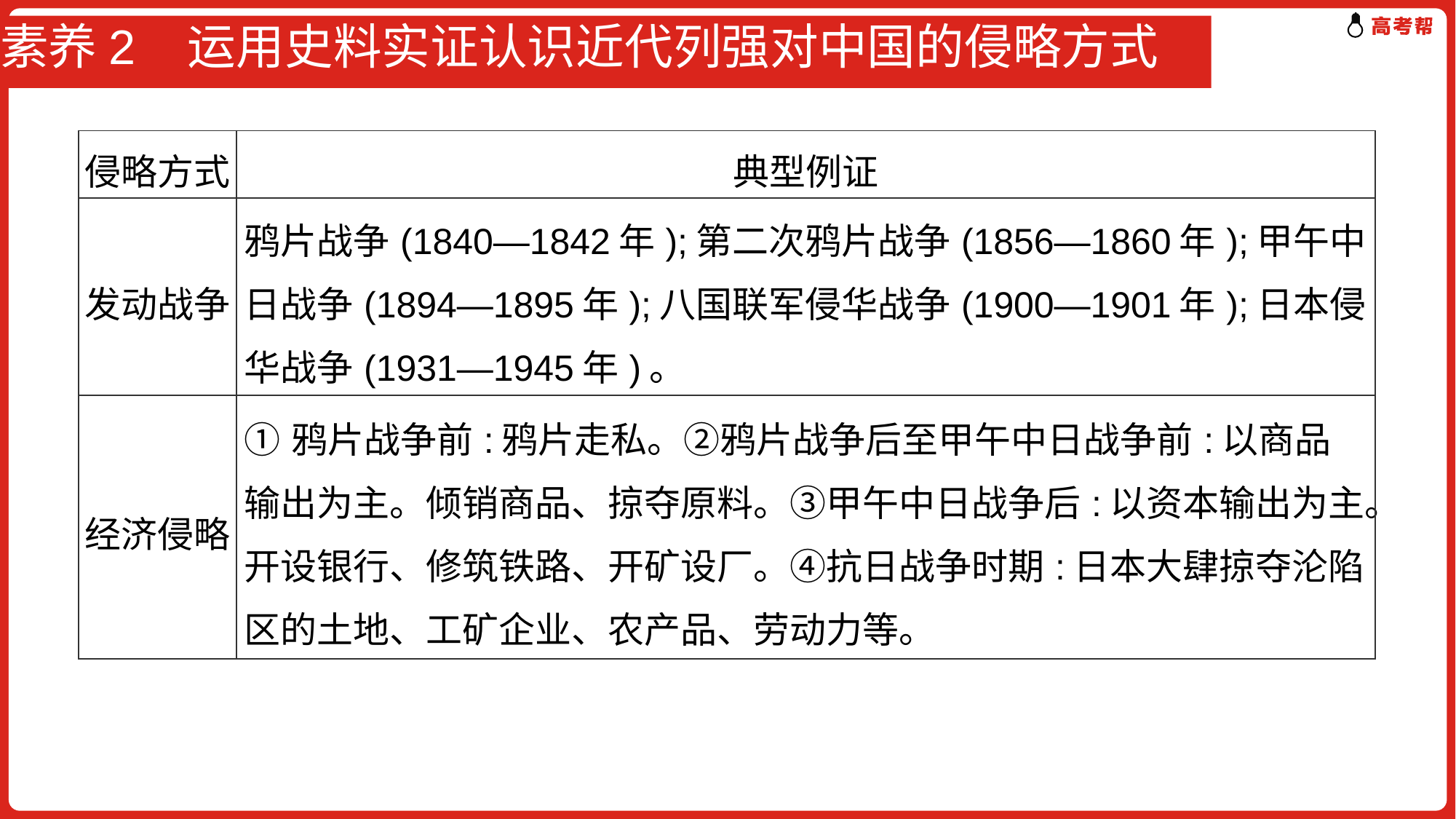

# 素养2   运用史料实证认识近代列强对中国的侵略方式
| 侵略方式 | 典型例证 |
| --- | --- |
| 发动战争 | 鸦片战争(1840—1842年);第二次鸦片战争(1856—1860年);甲午中日战争(1894—1895年);八国联军侵华战争(1900—1901年);日本侵华战争(1931—1945年)。 |
| 经济侵略 | ①鸦片战争前:鸦片走私。②鸦片战争后至甲午中日战争前:以商品输出为主。倾销商品、掠夺原料。③甲午中日战争后:以资本输出为主。开设银行、修筑铁路、开矿设厂。④抗日战争时期:日本大肆掠夺沦陷区的土地、工矿企业、农产品、劳动力等。 |